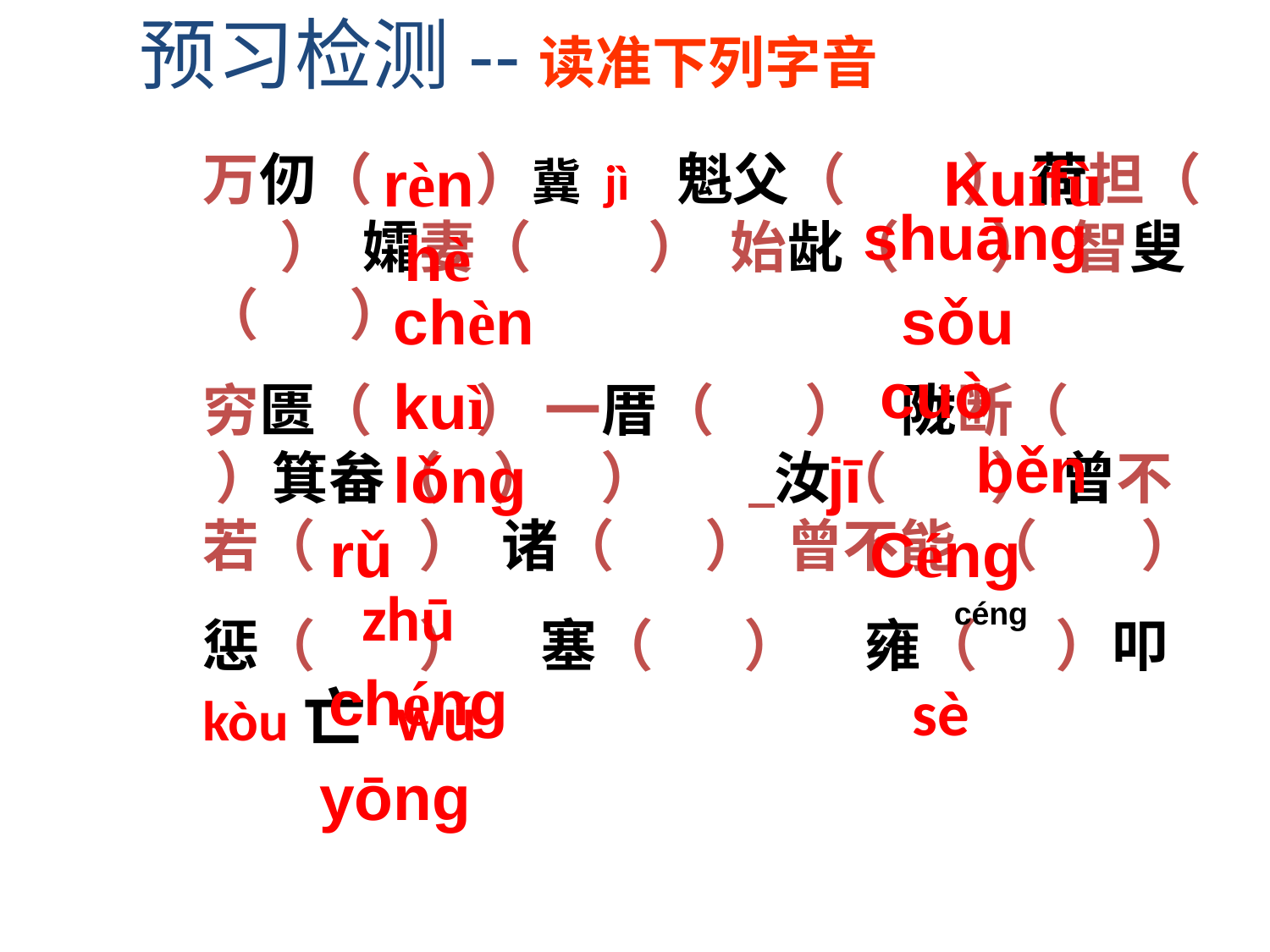

预习检测--读准下列字音
Kuífù
万仞（        ）冀 jì 魁父（         ） 荷担（       ）  孀妻（         ）  始龀（       ）  智叟（       ）
穷匮（        ） 一厝（       ）   陇断（       ）箕畚（    ）    ）         汝（        ） 曾不若（        ）  诸（       ）  曾不能  （        ）
惩（        ）     塞（       ）     雍（      ）叩 kòu亡 wú
rèn
shuāng
hè
chèn
sǒu
cuò
kuì
běn
lǒng
jī
rǔ
Céng
zhū
céng
chéng
sè
yōng